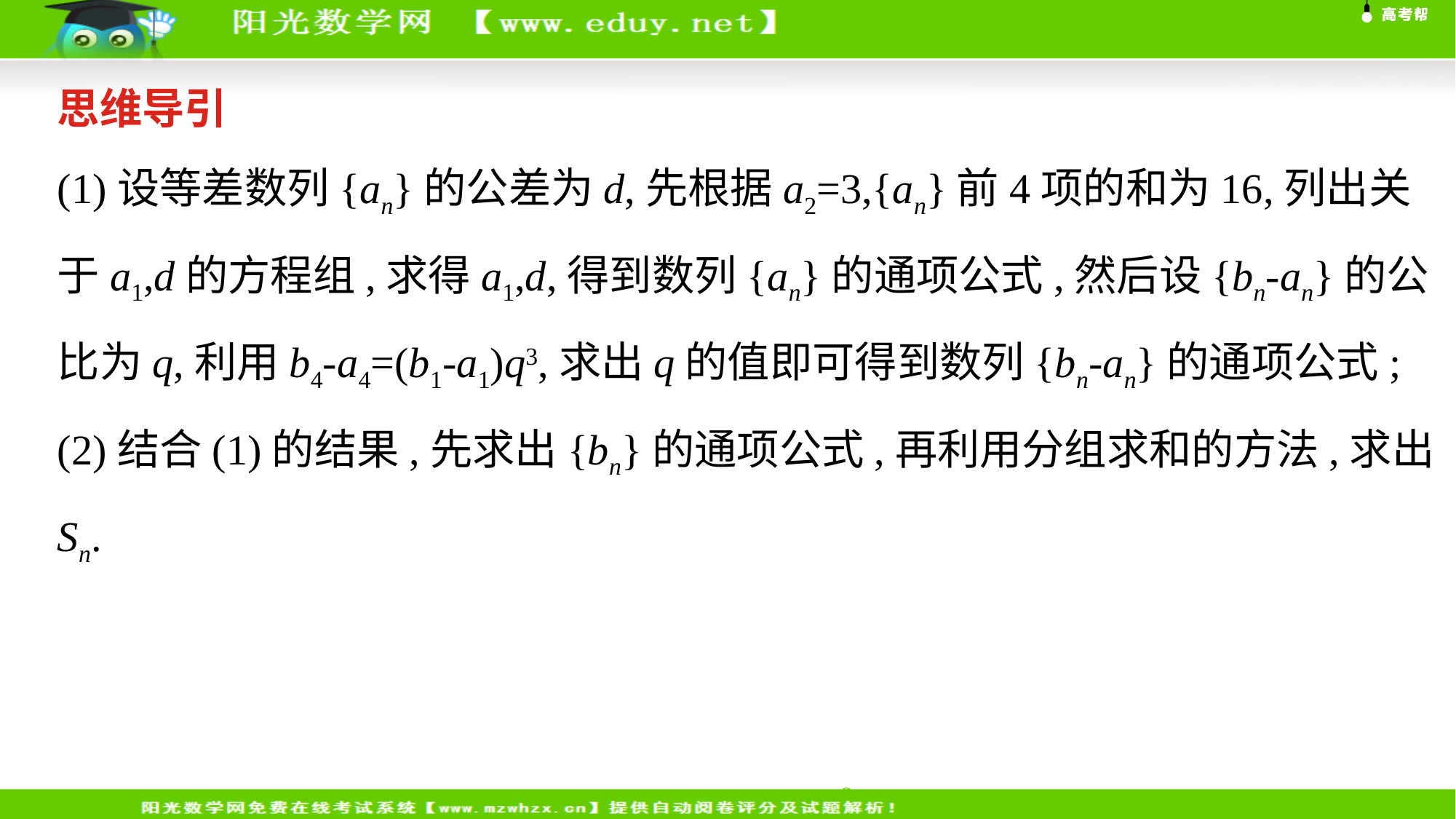

思维导引
(1)设等差数列{an}的公差为d,先根据a2=3,{an}前4项的和为16,列出关于a1,d的方程组,求得a1,d,得到数列{an}的通项公式,然后设{bn-an}的公比为q,利用b4-a4=(b1-a1)q3,求出q的值即可得到数列{bn-an}的通项公式;(2)结合(1)的结果,先求出{bn}的通项公式,再利用分组求和的方法,求出Sn.